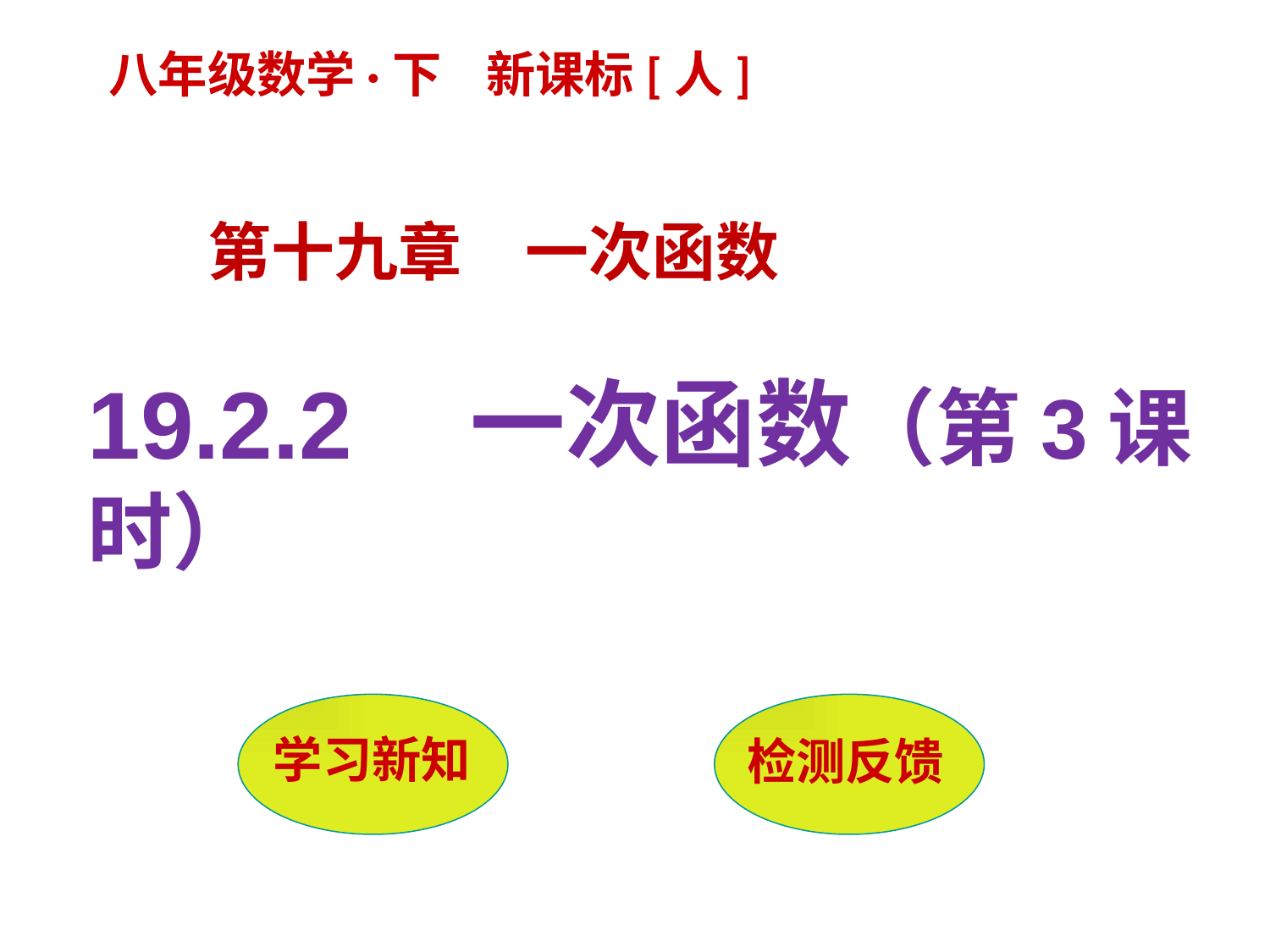

八年级数学·下    新课标[人]
第十九章　一次函数
19.2.2　一次函数（第3课时）

 学习新知

检测反馈